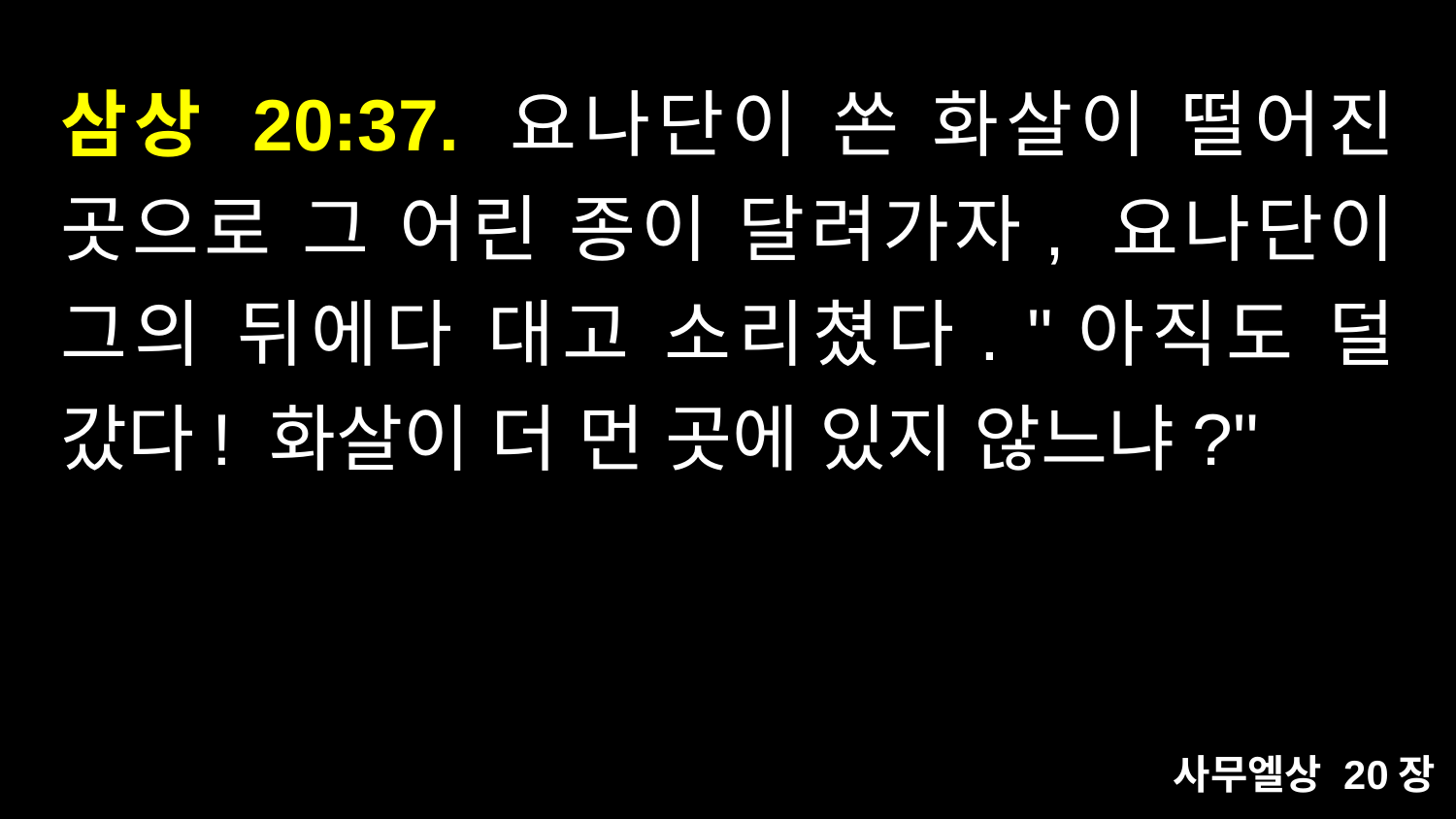

# 삼상 20:37. 요나단이 쏜 화살이 떨어진 곳으로 그 어린 종이 달려가자, 요나단이 그의 뒤에다 대고 소리쳤다. "아직도 덜 갔다! 화살이 더 먼 곳에 있지 않느냐?"
사무엘상 20장